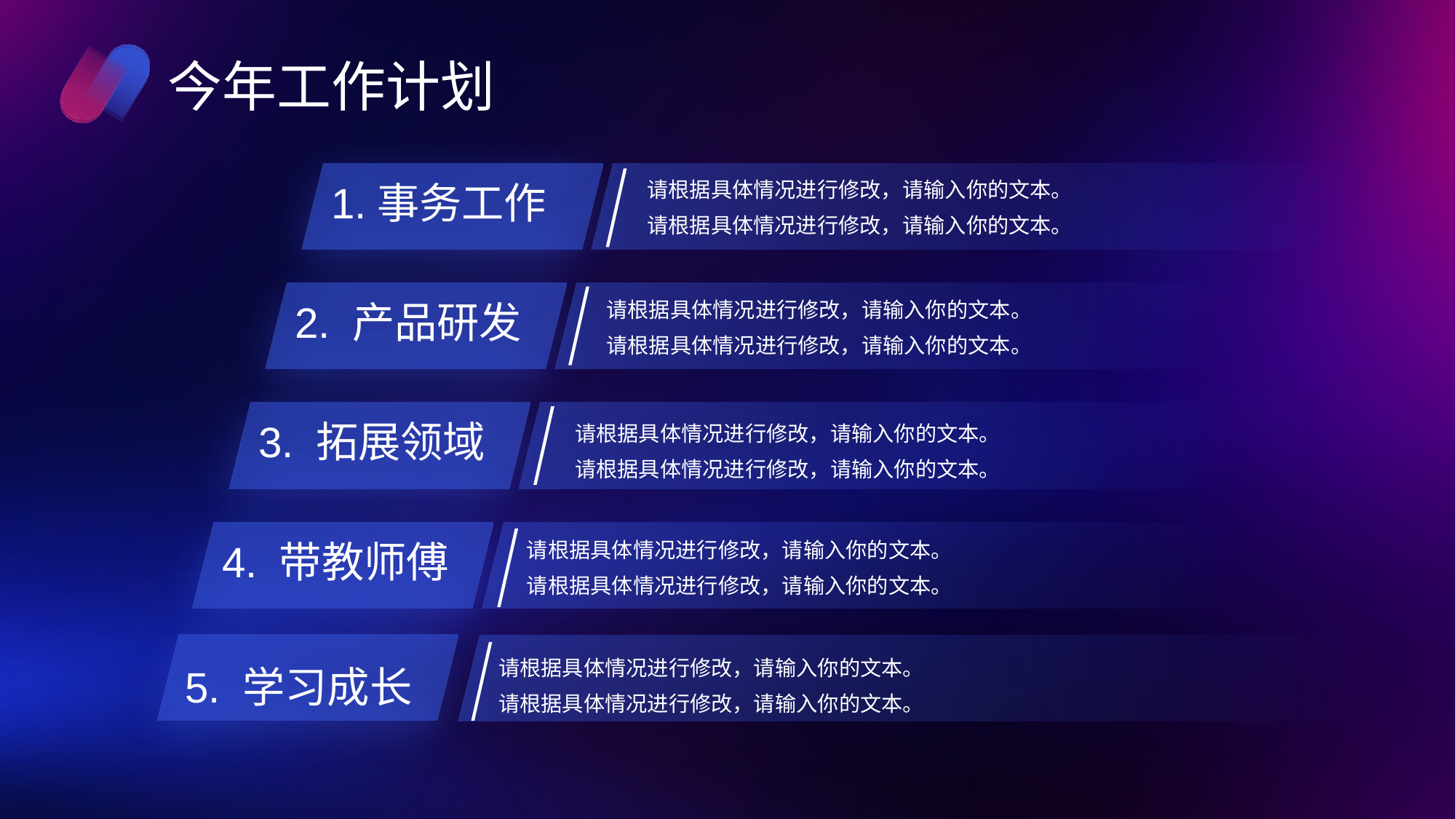

今年工作计划
请根据具体情况进行修改，请输入你的文本。
请根据具体情况进行修改，请输入你的文本。

1.事务工作

请根据具体情况进行修改，请输入你的文本。
请根据具体情况进行修改，请输入你的文本。

2. 产品研发

3. 拓展领域
请根据具体情况进行修改，请输入你的文本。
请根据具体情况进行修改，请输入你的文本。

请根据具体情况进行修改，请输入你的文本。
请根据具体情况进行修改，请输入你的文本。

4. 带教师傅

5. 学习成长
请根据具体情况进行修改，请输入你的文本。
请根据具体情况进行修改，请输入你的文本。